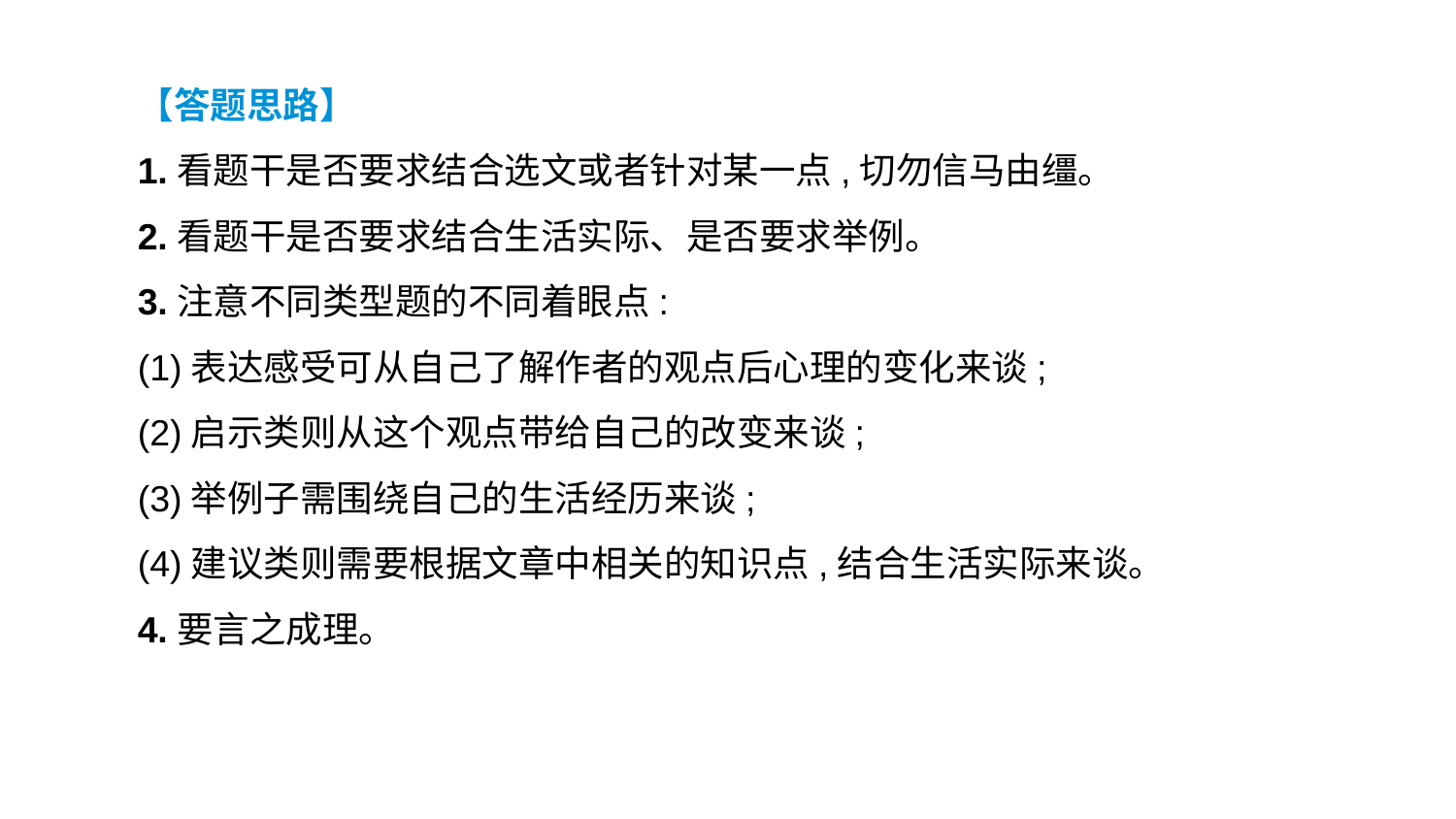

【答题思路】
1.看题干是否要求结合选文或者针对某一点,切勿信马由缰。
2.看题干是否要求结合生活实际、是否要求举例。
3.注意不同类型题的不同着眼点:
(1)表达感受可从自己了解作者的观点后心理的变化来谈;
(2)启示类则从这个观点带给自己的改变来谈;
(3)举例子需围绕自己的生活经历来谈;
(4)建议类则需要根据文章中相关的知识点,结合生活实际来谈。
4.要言之成理。